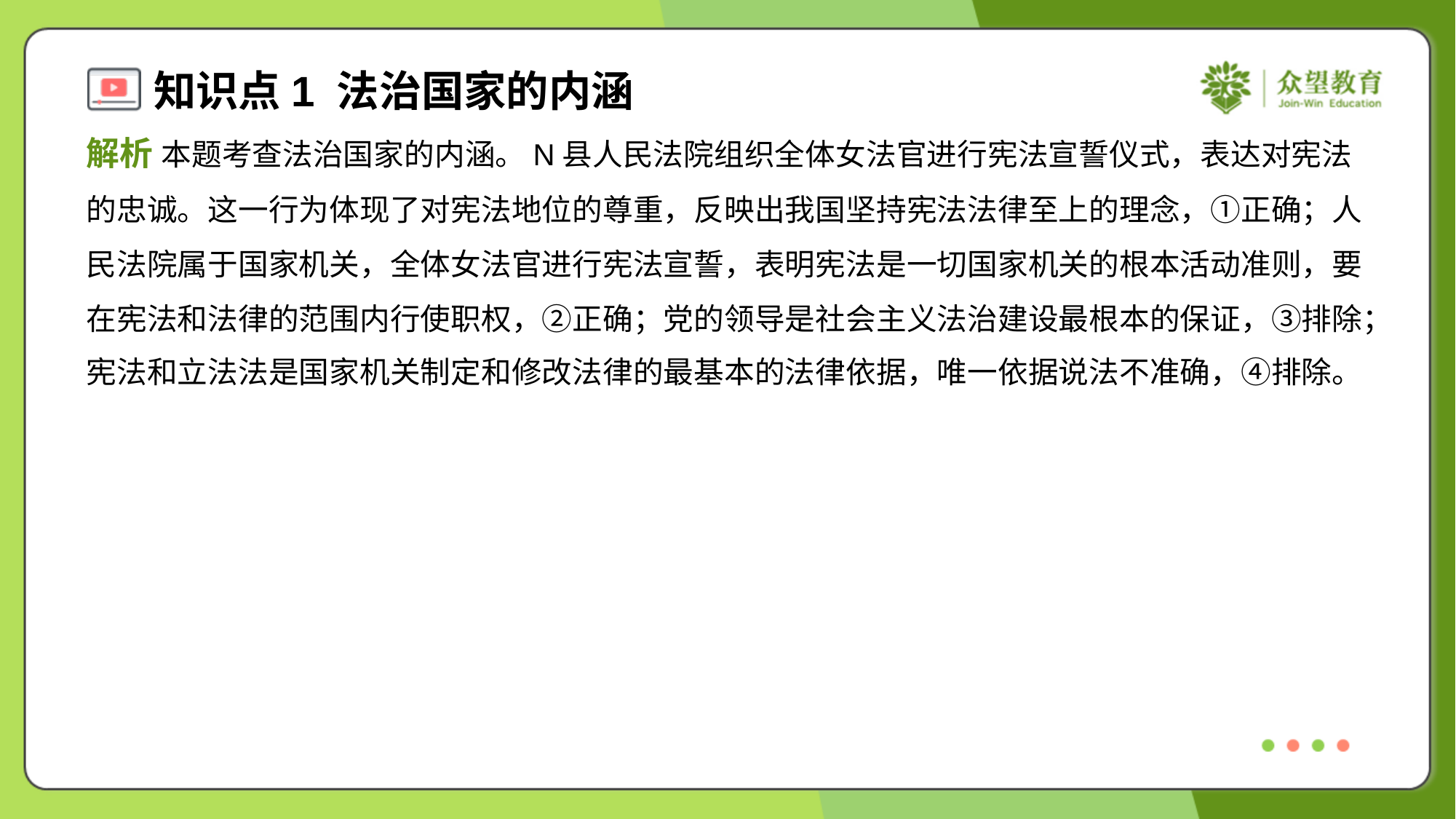

解析 本题考查法治国家的内涵。N县人民法院组织全体女法官进行宪法宣誓仪式，表达对宪法
的忠诚。这一行为体现了对宪法地位的尊重，反映出我国坚持宪法法律至上的理念，①正确；人
民法院属于国家机关，全体女法官进行宪法宣誓，表明宪法是一切国家机关的根本活动准则，要
在宪法和法律的范围内行使职权，②正确；党的领导是社会主义法治建设最根本的保证，③排除；
宪法和立法法是国家机关制定和修改法律的最基本的法律依据，唯一依据说法不准确，④排除。